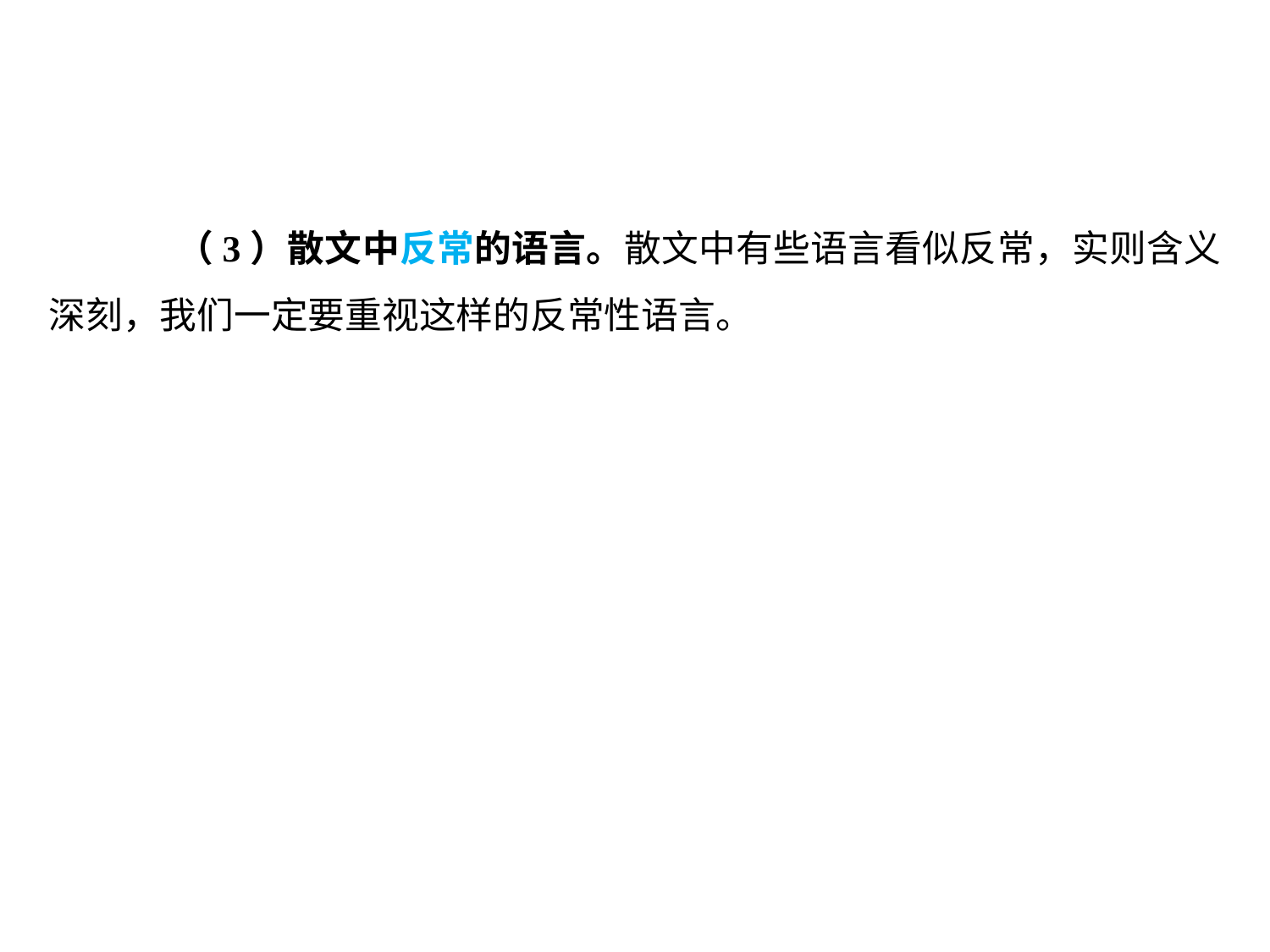

（3）散文中反常的语言。散文中有些语言看似反常，实则含义深刻，我们一定要重视这样的反常性语言。